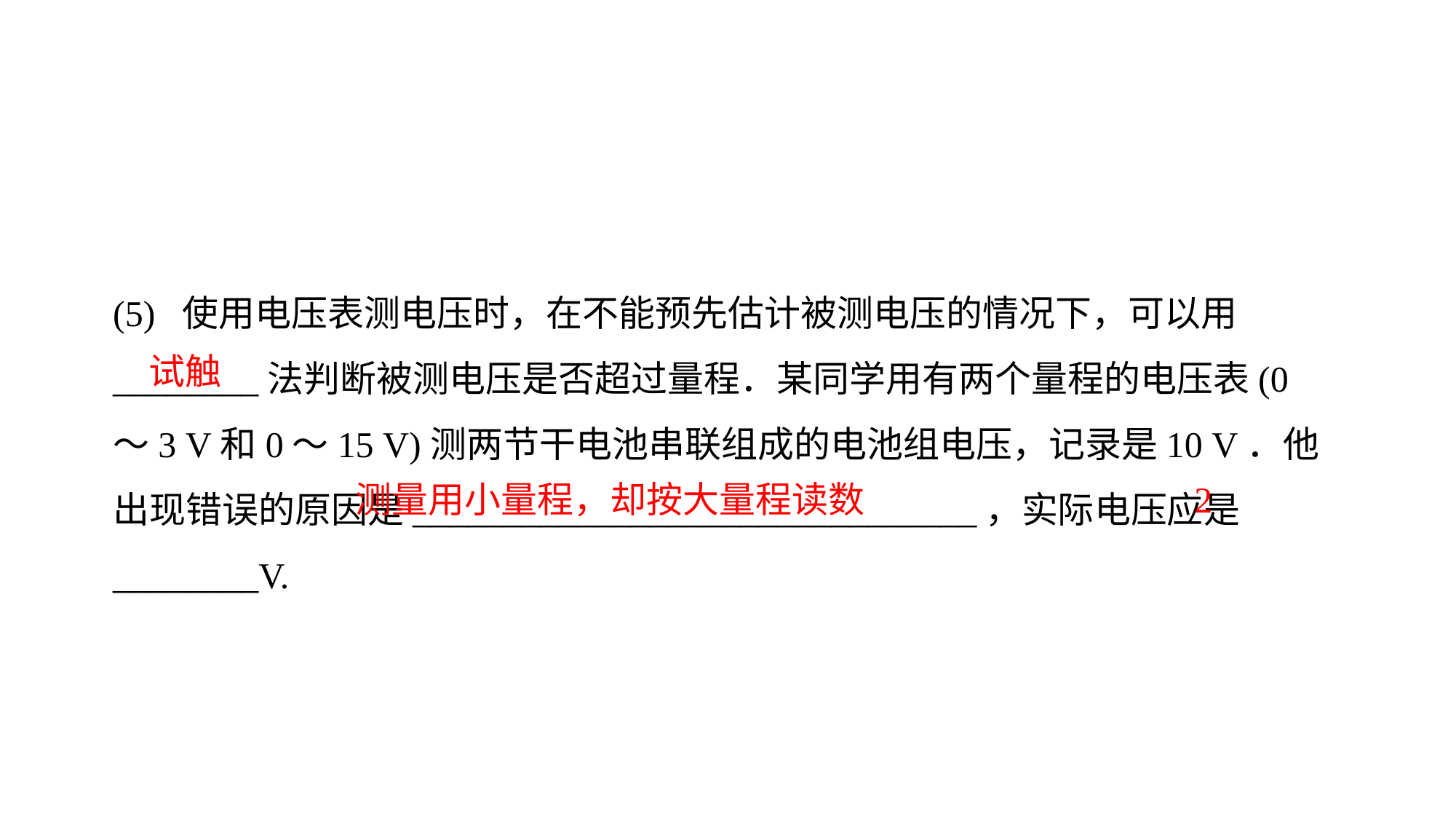

(5)  使用电压表测电压时，在不能预先估计被测电压的情况下，可以用________法判断被测电压是否超过量程．某同学用有两个量程的电压表(0～3 V和0～15 V)测两节干电池串联组成的电池组电压，记录是10 V．他出现错误的原因是_______________________________，实际电压应是________V.
试触
测量用小量程，却按大量程读数
2